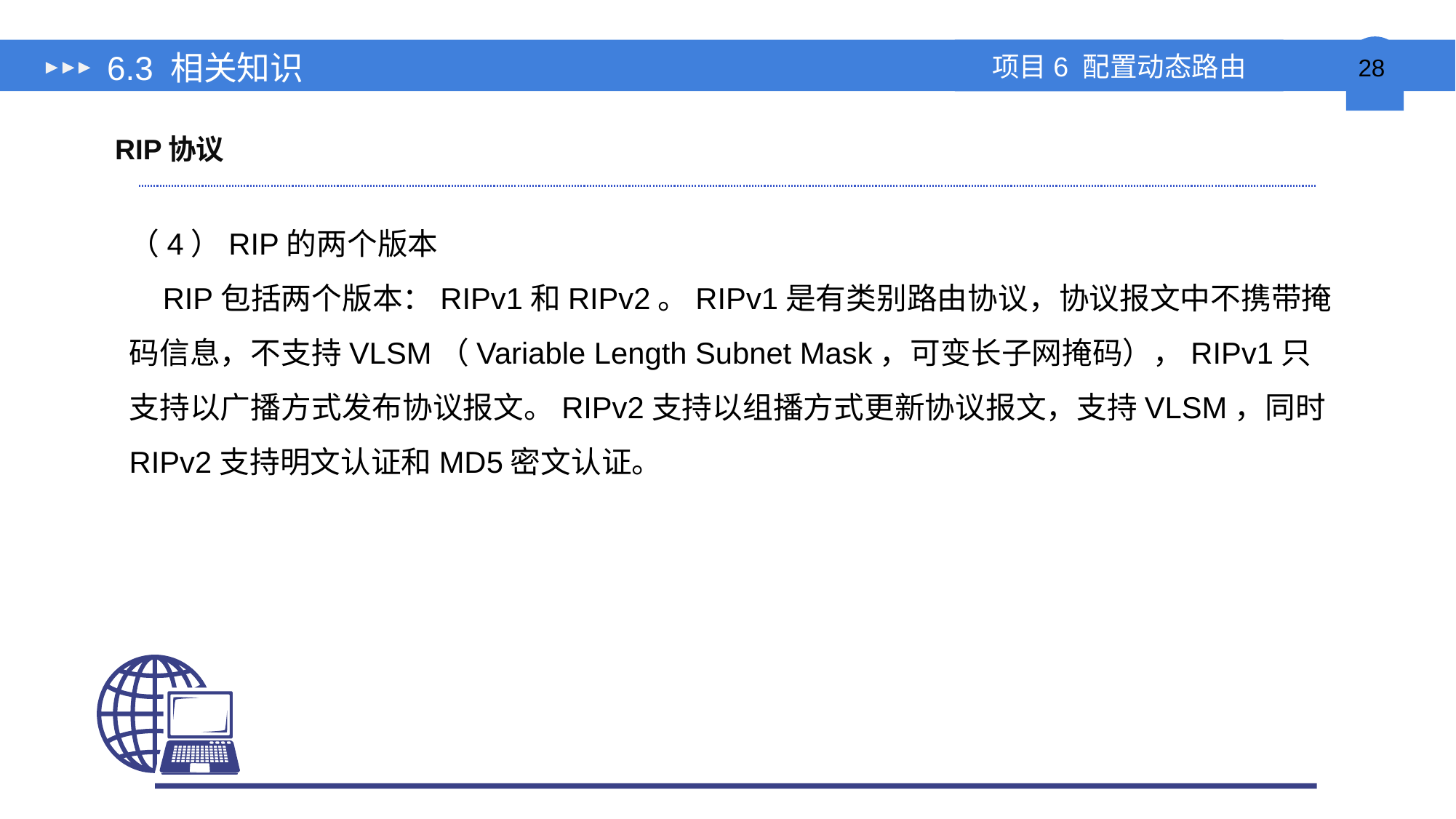

# 6.3 相关知识
RIP协议

（4）RIP的两个版本
    RIP包括两个版本：RIPv1和RIPv2。RIPv1是有类别路由协议，协议报文中不携带掩码信息，不支持VLSM（Variable Length Subnet Mask，可变长子网掩码），RIPv1只支持以广播方式发布协议报文。RIPv2支持以组播方式更新协议报文，支持VLSM，同时RIPv2支持明文认证和MD5密文认证。